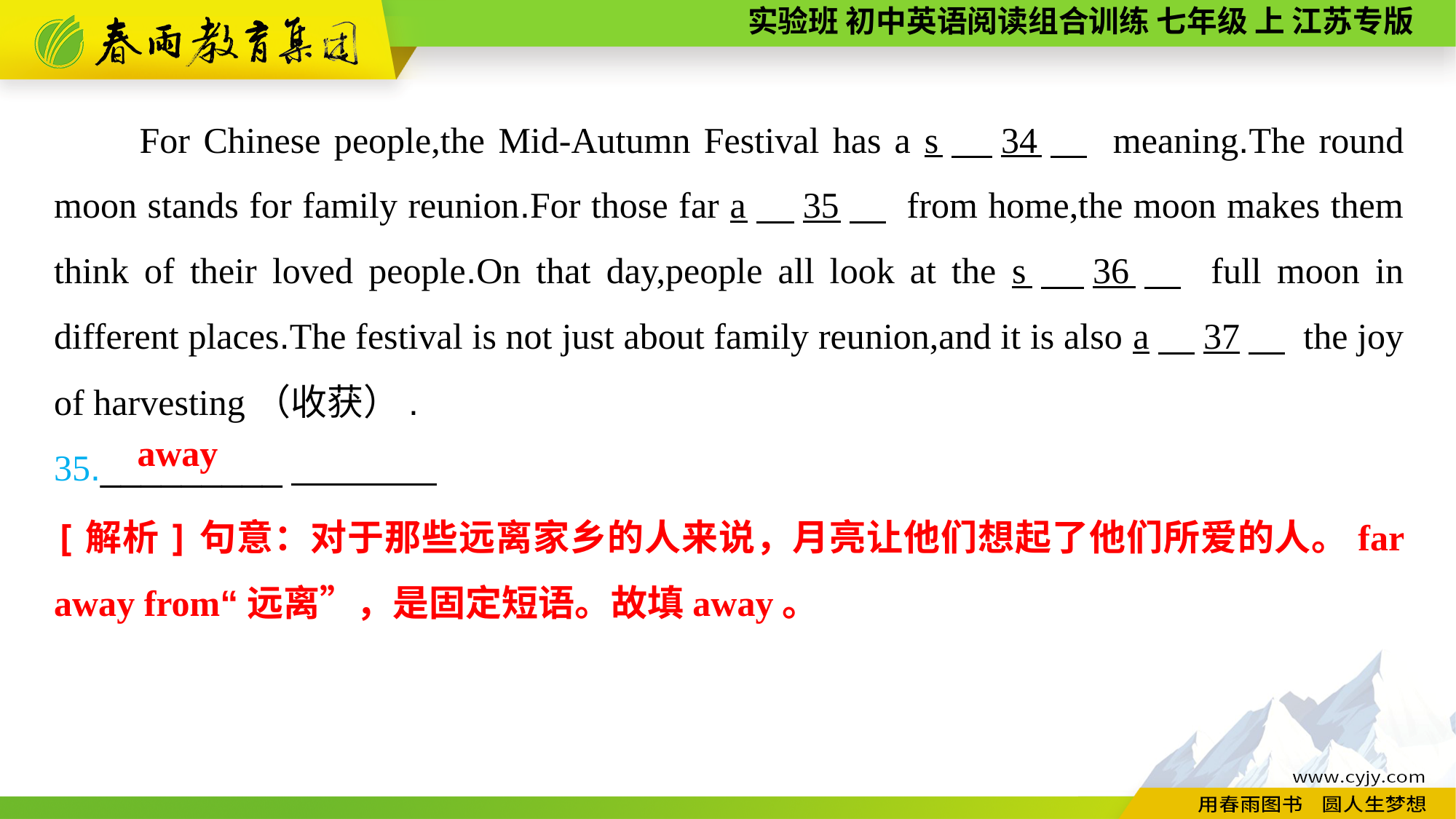

For Chinese people,the Mid-Autumn Festival has a s　34　 meaning.The round moon stands for family reunion.For those far a　35　 from home,the moon makes them think of their loved people.On that day,people all look at the s　36　 full moon in different places.The festival is not just about family reunion,and it is also a　37　 the joy of harvesting（收获）.
35._________
away
[解析]句意：对于那些远离家乡的人来说，月亮让他们想起了他们所爱的人。far away from“远离”，是固定短语。故填away。